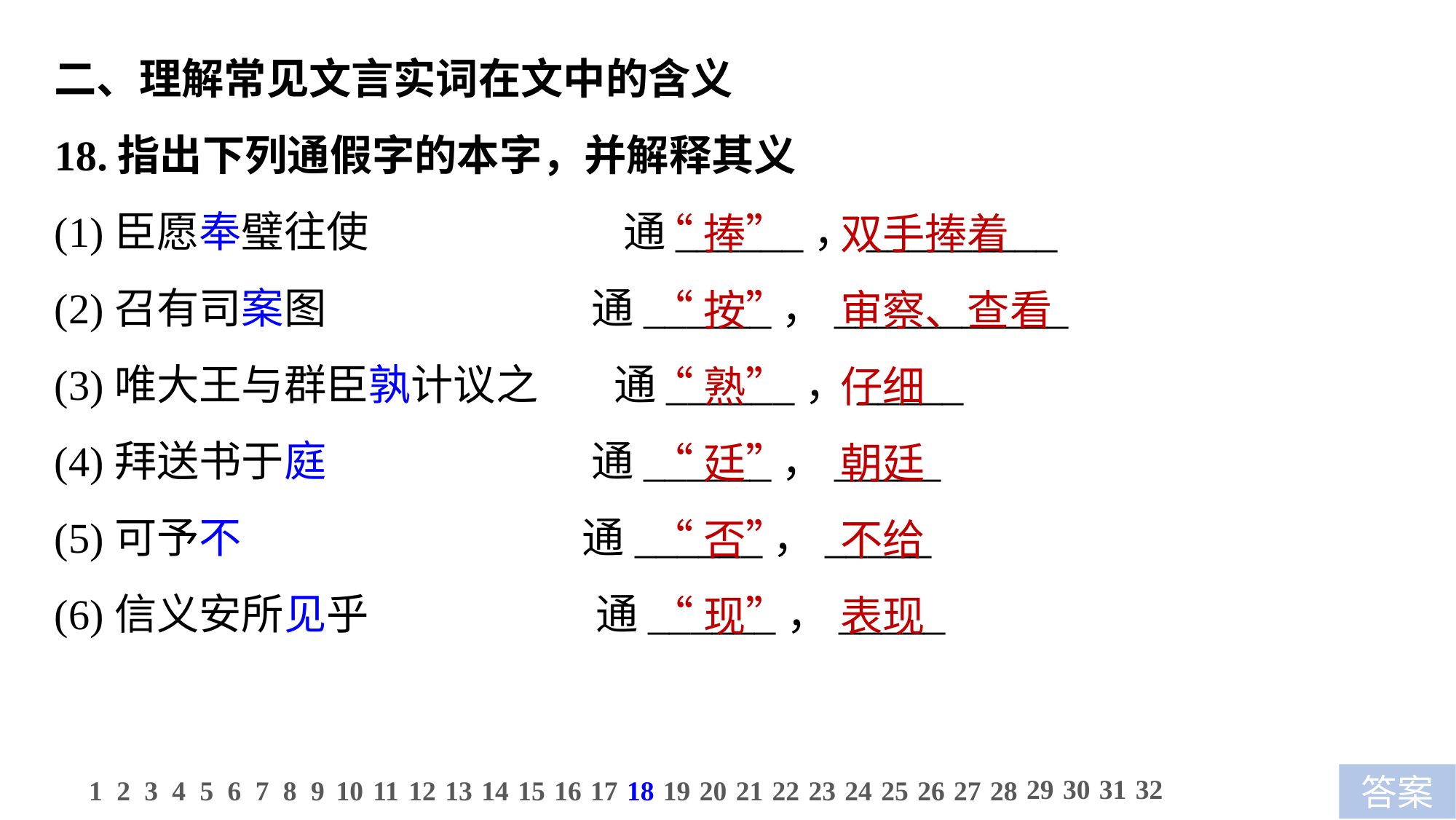

二、理解常见文言实词在文中的含义
18.指出下列通假字的本字，并解释其义
(1)臣愿奉璧往使　　　　　　通______，_________
(2)召有司案图                            通______，___________
(3)唯大王与群臣孰计议之        通______，_____
(4)拜送书于庭                            通______，_____
(5)可予不                                    通______，_____
(6)信义安所见乎                        通______，_____
“捧”　 双手捧着
“按”　 审察、查看
“熟”　 仔细
“廷”　 朝廷
“否”　 不给
“现”　 表现
29
30
31
32
1
2
3
4
5
6
7
8
9
10
11
12
13
14
15
16
17
18
19
20
21
22
23
24
25
26
27
28
答案